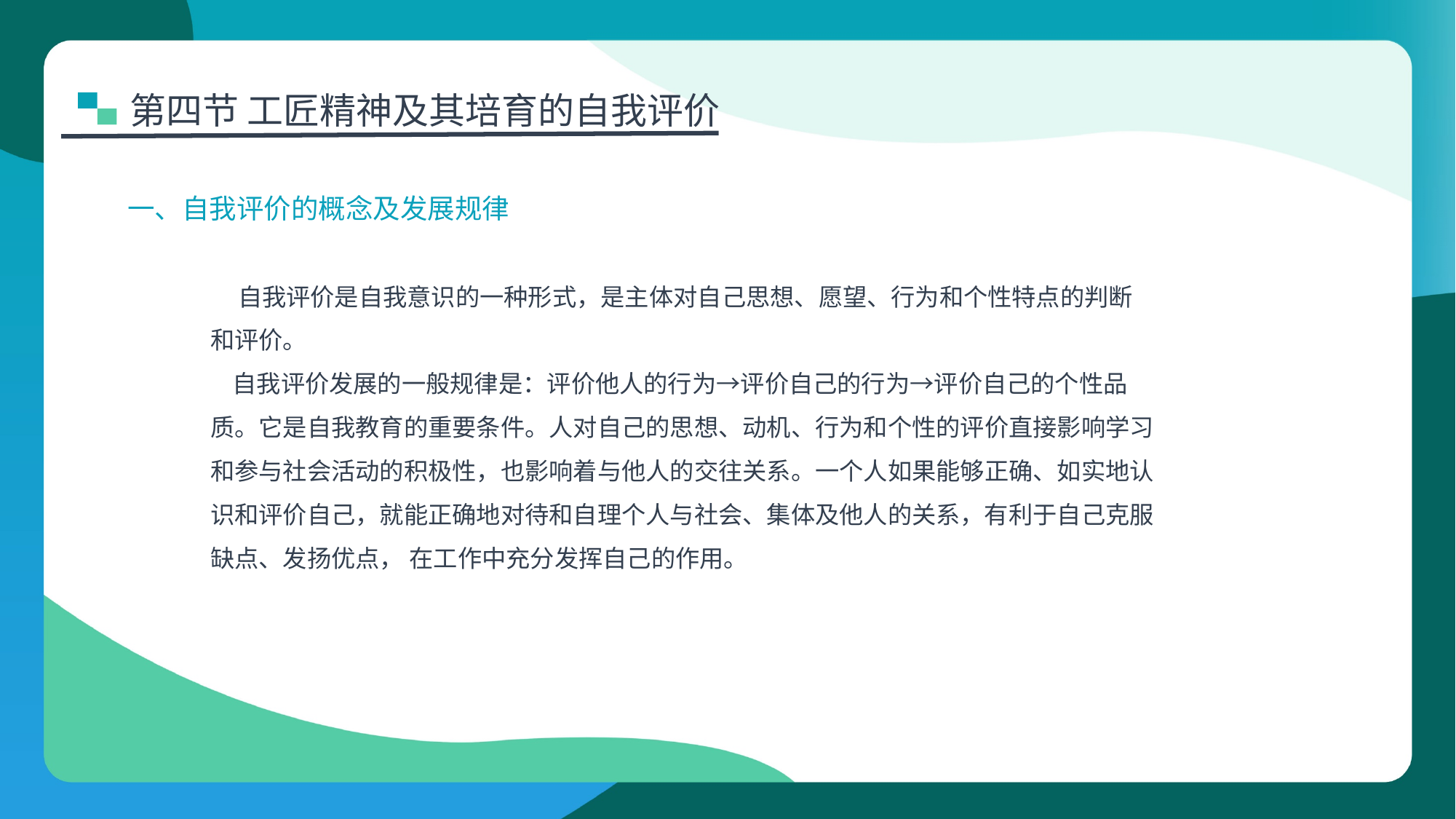

第四节 工匠精神及其培育的自我评价

一、自我评价的概念及发展规律
    自我评价是自我意识的一种形式，是主体对自己思想、愿望、行为和个性特点的判断
和评价。
   自我评价发展的一般规律是：评价他人的行为→评价自己的行为→评价自己的个性品
质。它是自我教育的重要条件。人对自己的思想、动机、行为和个性的评价直接影响学习
和参与社会活动的积极性，也影响着与他人的交往关系。一个人如果能够正确、如实地认
识和评价自己，就能正确地对待和自理个人与社会、集体及他人的关系，有利于自己克服
缺点、发扬优点， 在工作中充分发挥自己的作用。